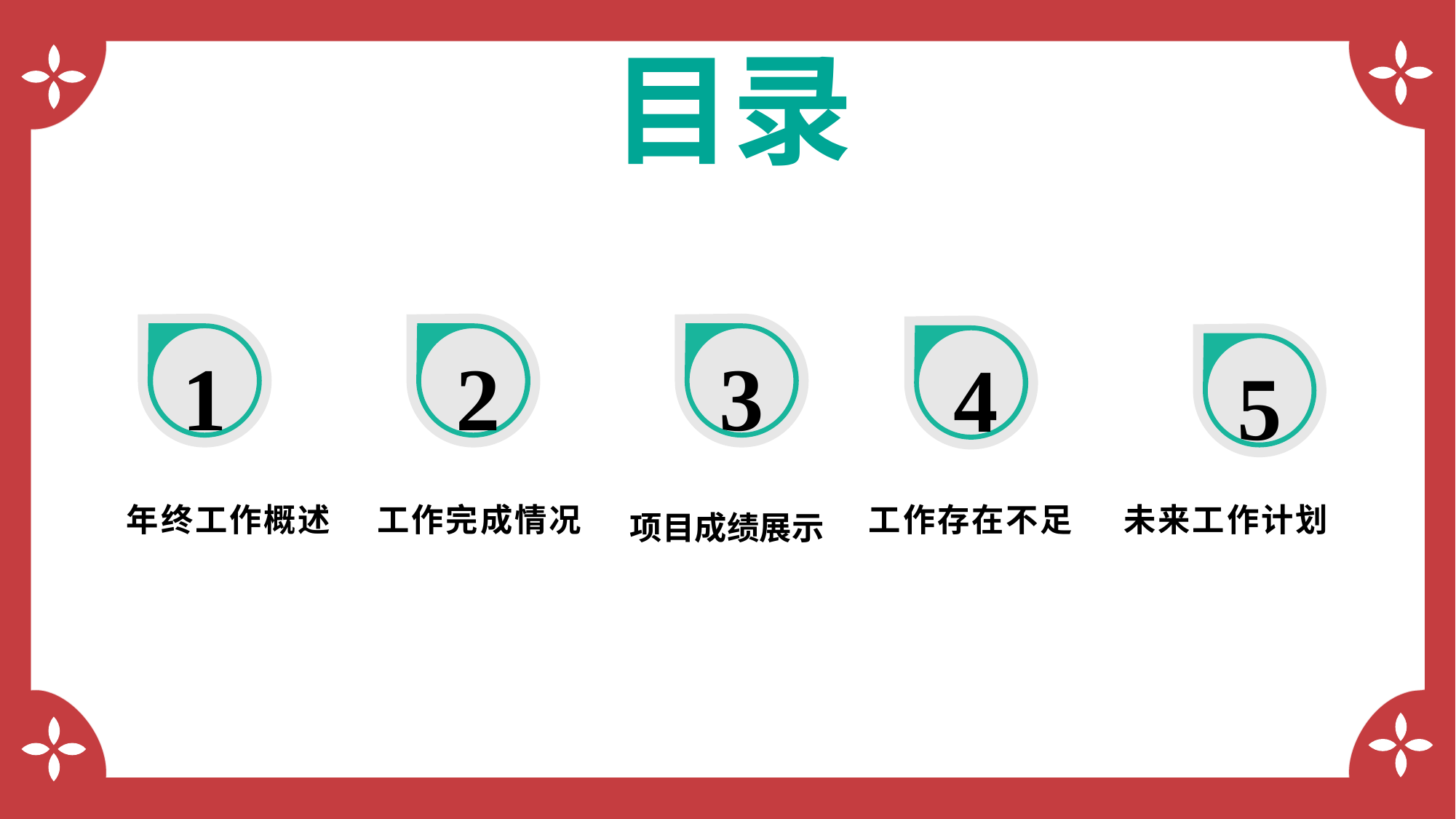

目录

1

2

3

4

5
工作完成情况
  项目成绩展示
年终工作概述
未来工作计划
工作存在不足